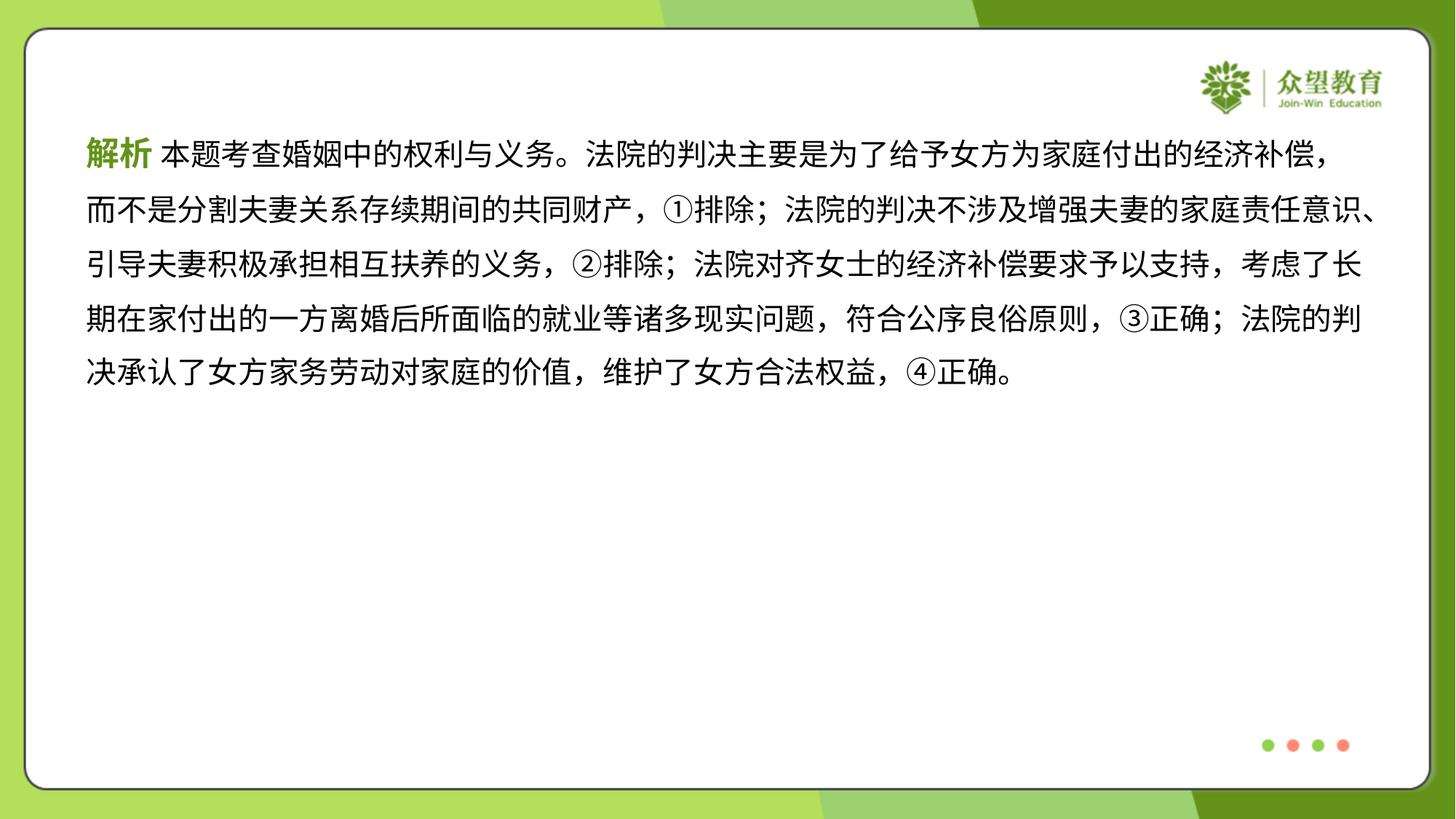

解析 本题考查婚姻中的权利与义务。法院的判决主要是为了给予女方为家庭付出的经济补偿，
而不是分割夫妻关系存续期间的共同财产，①排除；法院的判决不涉及增强夫妻的家庭责任意识、
引导夫妻积极承担相互扶养的义务，②排除；法院对齐女士的经济补偿要求予以支持，考虑了长
期在家付出的一方离婚后所面临的就业等诸多现实问题，符合公序良俗原则，③正确；法院的判
决承认了女方家务劳动对家庭的价值，维护了女方合法权益，④正确。